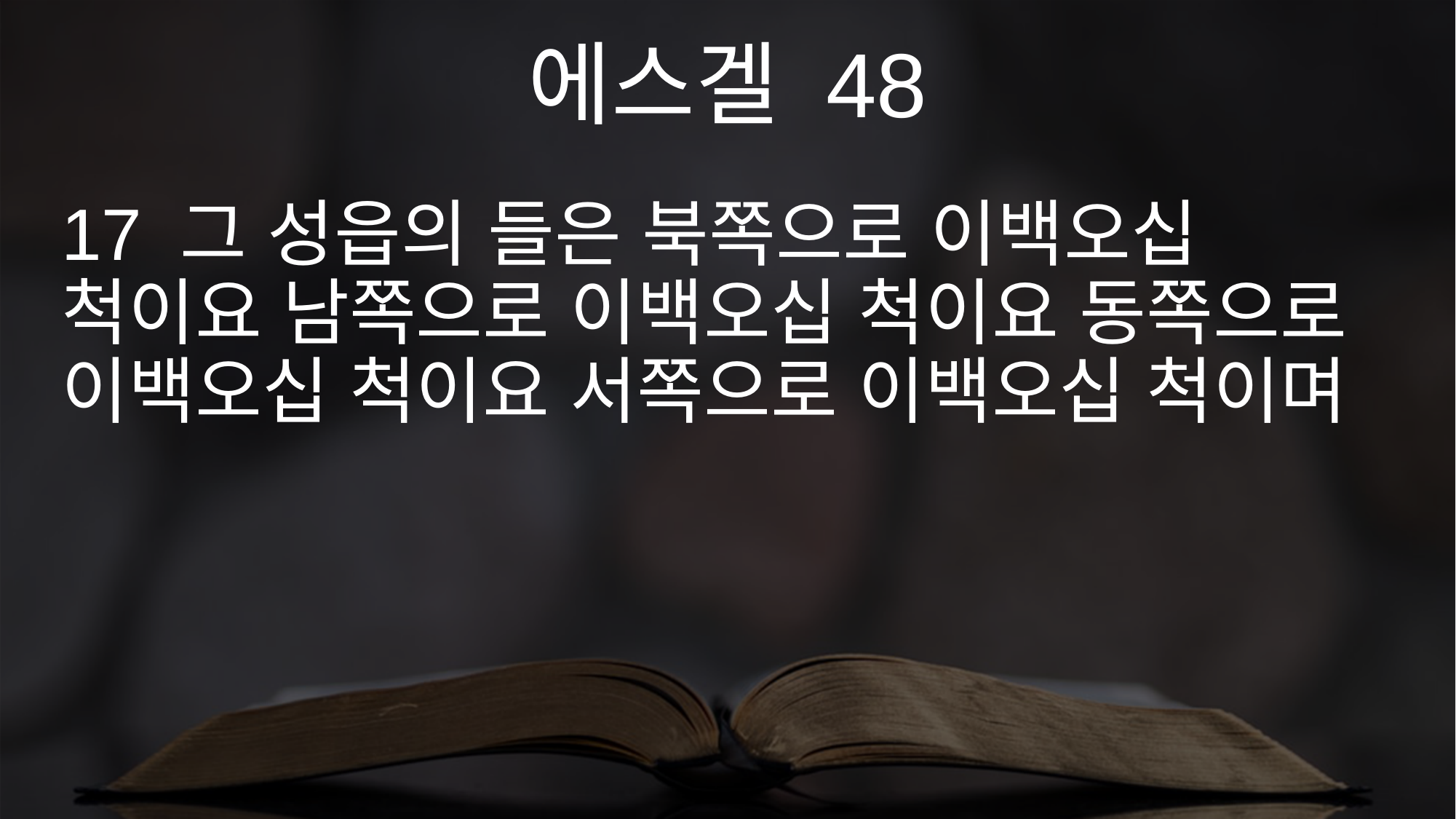

에스겔 48
17 그 성읍의 들은 북쪽으로 이백오십 척이요 남쪽으로 이백오십 척이요 동쪽으로 이백오십 척이요 서쪽으로 이백오십 척이며